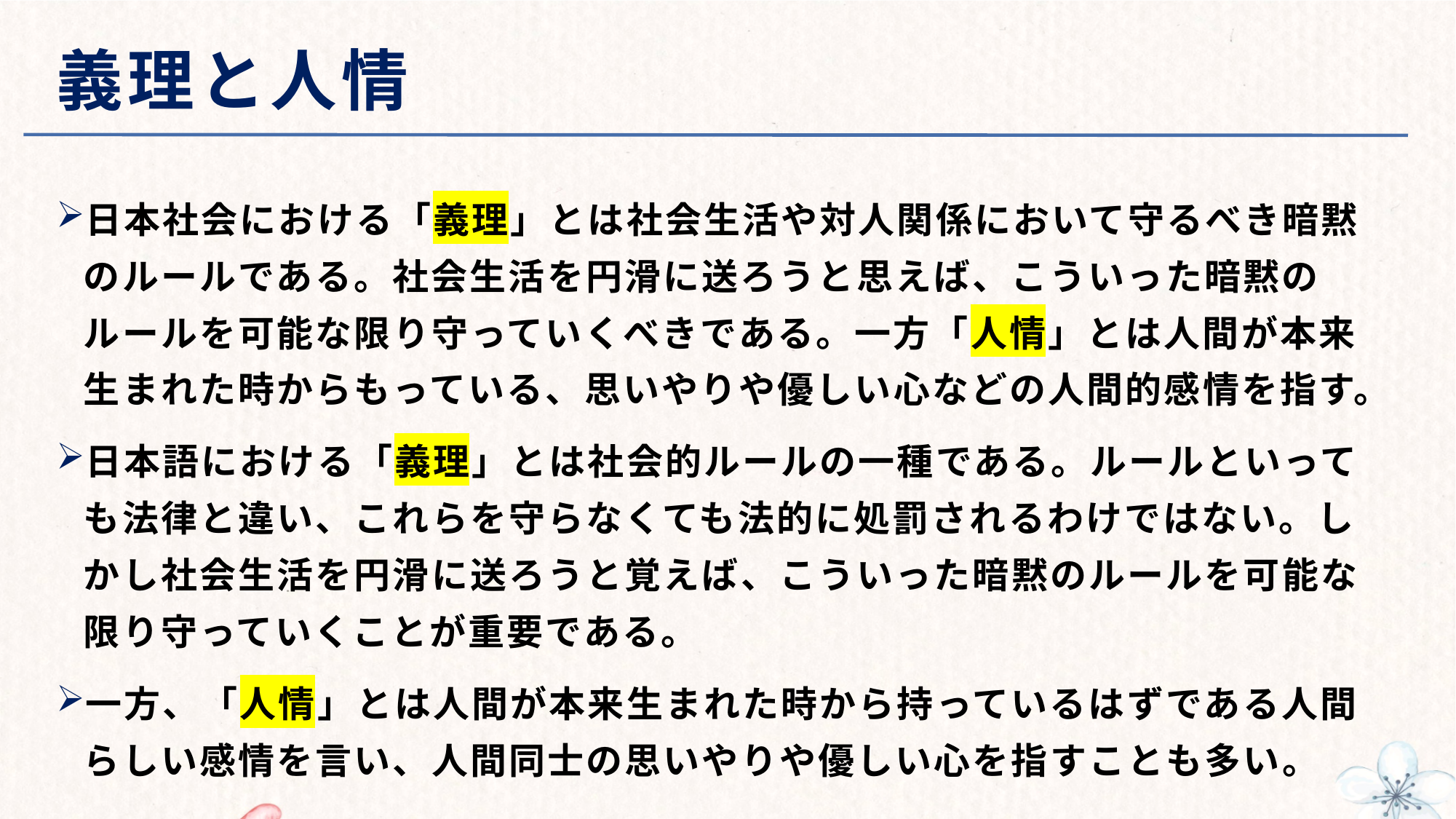

# 義理と人情
日本社会における「義理」とは社会生活や対人関係において守るべき暗黙のルールである。社会生活を円滑に送ろうと思えば、こういった暗黙のルールを可能な限り守っていくべきである。一方「人情」とは人間が本来生まれた時からもっている、思いやりや優しい心などの人間的感情を指す。
日本語における「義理」とは社会的ルールの一種である。ルールといっても法律と違い、これらを守らなくても法的に処罰されるわけではない。しかし社会生活を円滑に送ろうと覚えば、こういった暗黙のルールを可能な限り守っていくことが重要である。
一方、「人情」とは人間が本来生まれた時から持っているはずである人間らしい感情を言い、人間同士の思いやりや優しい心を指すことも多い。